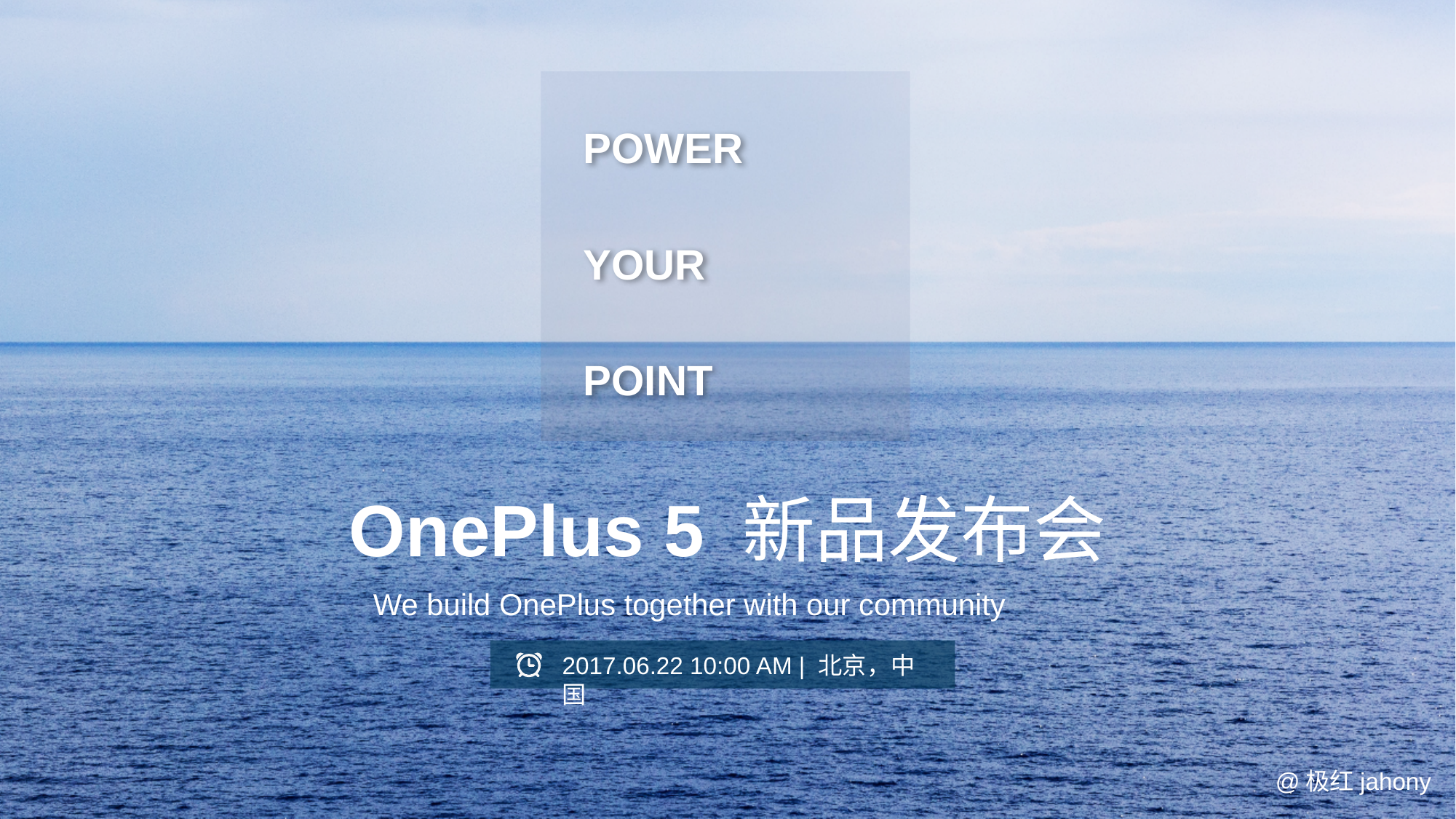

POWER
YOUR
POINT
OnePlus 5 新品发布会
We build OnePlus together with our community

2017.06.22 10:00 AM | 北京，中国

@极红jahony